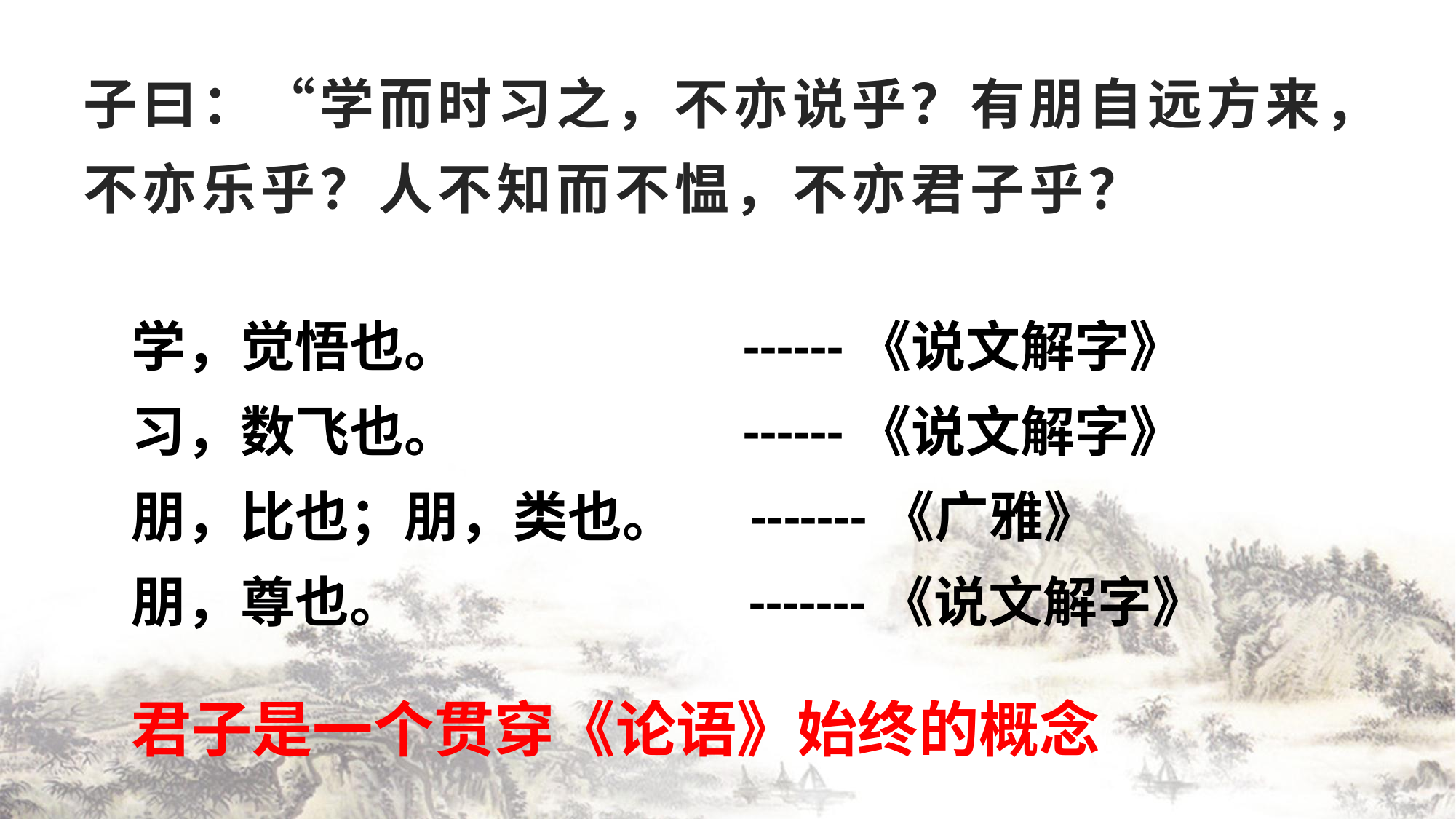

# 子曰：“学而时习之，不亦说乎？有朋自远方来，不亦乐乎？人不知而不愠，不亦君子乎？
学，觉悟也。                  ------《说文解字》
习，数飞也。                  ------《说文解字》
朋，比也；朋，类也。    -------《广雅》
朋，尊也。                      -------《说文解字》

君子是一个贯穿《论语》始终的概念